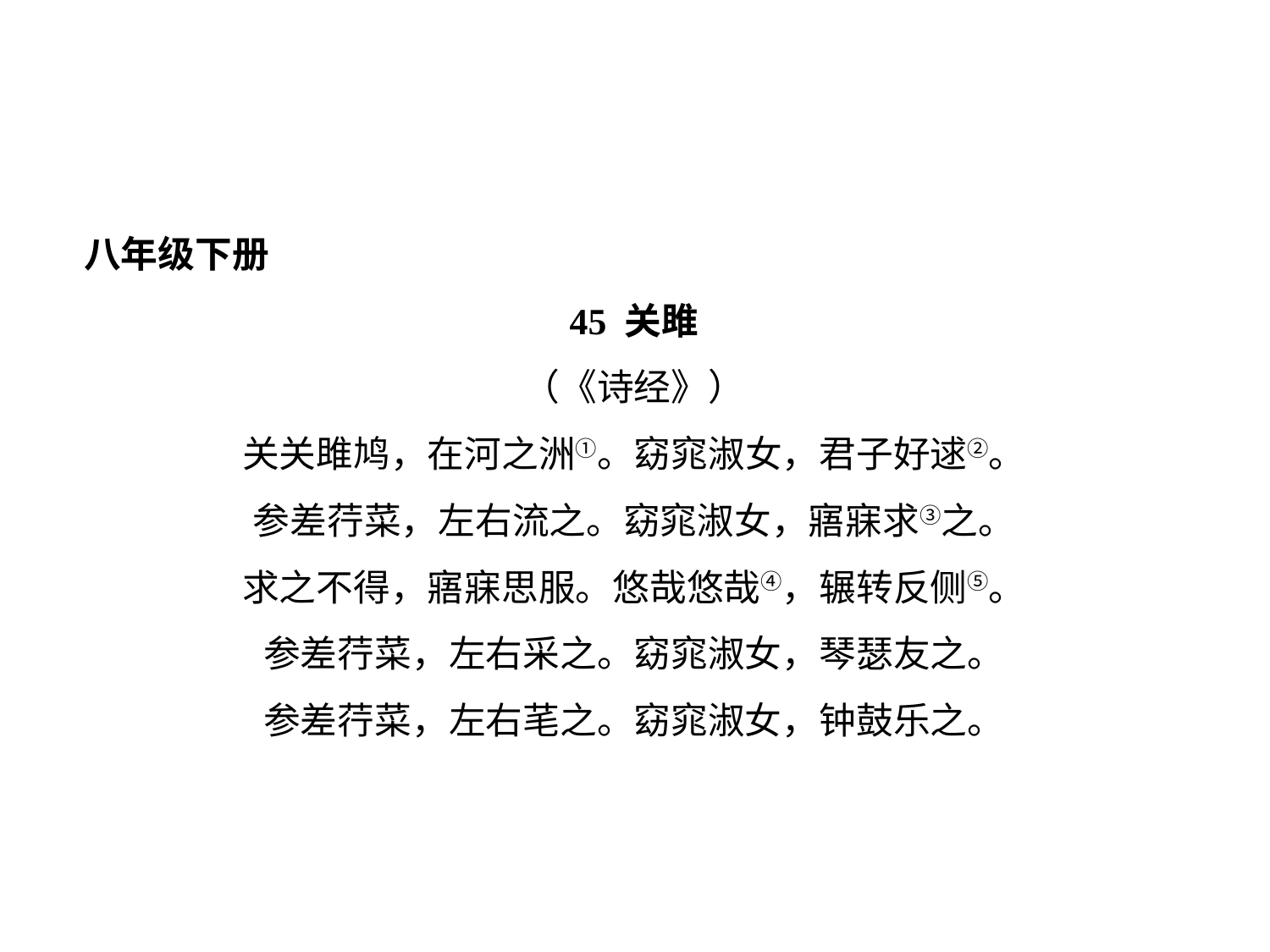

八年级下册
45 关雎
（《诗经》）
关关雎鸠，在河之洲①。窈窕淑女，君子好逑②。
参差荇菜，左右流之。窈窕淑女，寤寐求③之。
求之不得，寤寐思服。悠哉悠哉④，辗转反侧⑤。
参差荇菜，左右采之。窈窕淑女，琴瑟友之。
参差荇菜，左右芼之。窈窕淑女，钟鼓乐之。